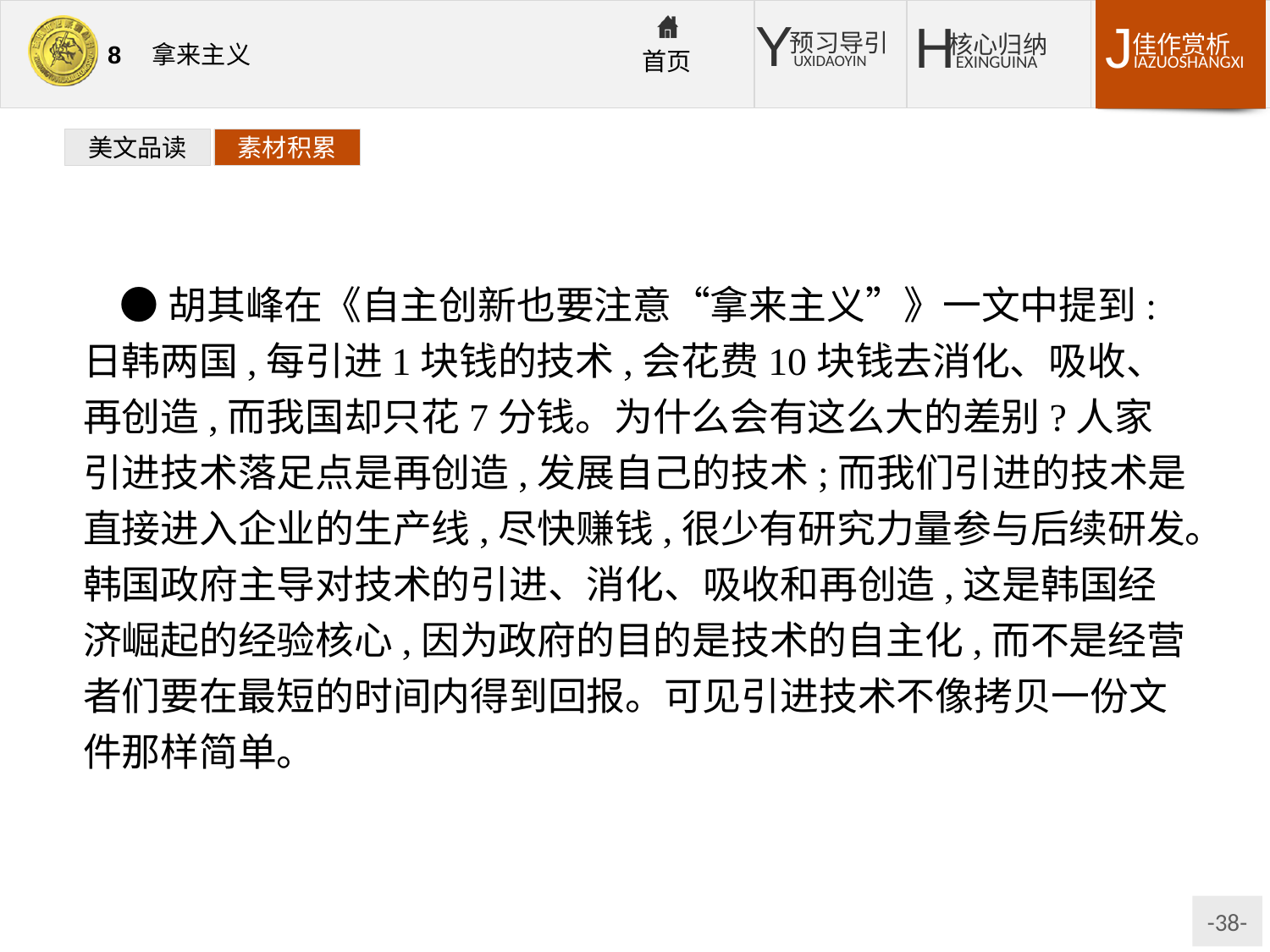

美文品读
素材积累
●胡其峰在《自主创新也要注意“拿来主义”》一文中提到:日韩两国,每引进1块钱的技术,会花费10块钱去消化、吸收、再创造,而我国却只花7分钱。为什么会有这么大的差别?人家引进技术落足点是再创造,发展自己的技术;而我们引进的技术是直接进入企业的生产线,尽快赚钱,很少有研究力量参与后续研发。韩国政府主导对技术的引进、消化、吸收和再创造,这是韩国经济崛起的经验核心,因为政府的目的是技术的自主化,而不是经营者们要在最短的时间内得到回报。可见引进技术不像拷贝一份文件那样简单。